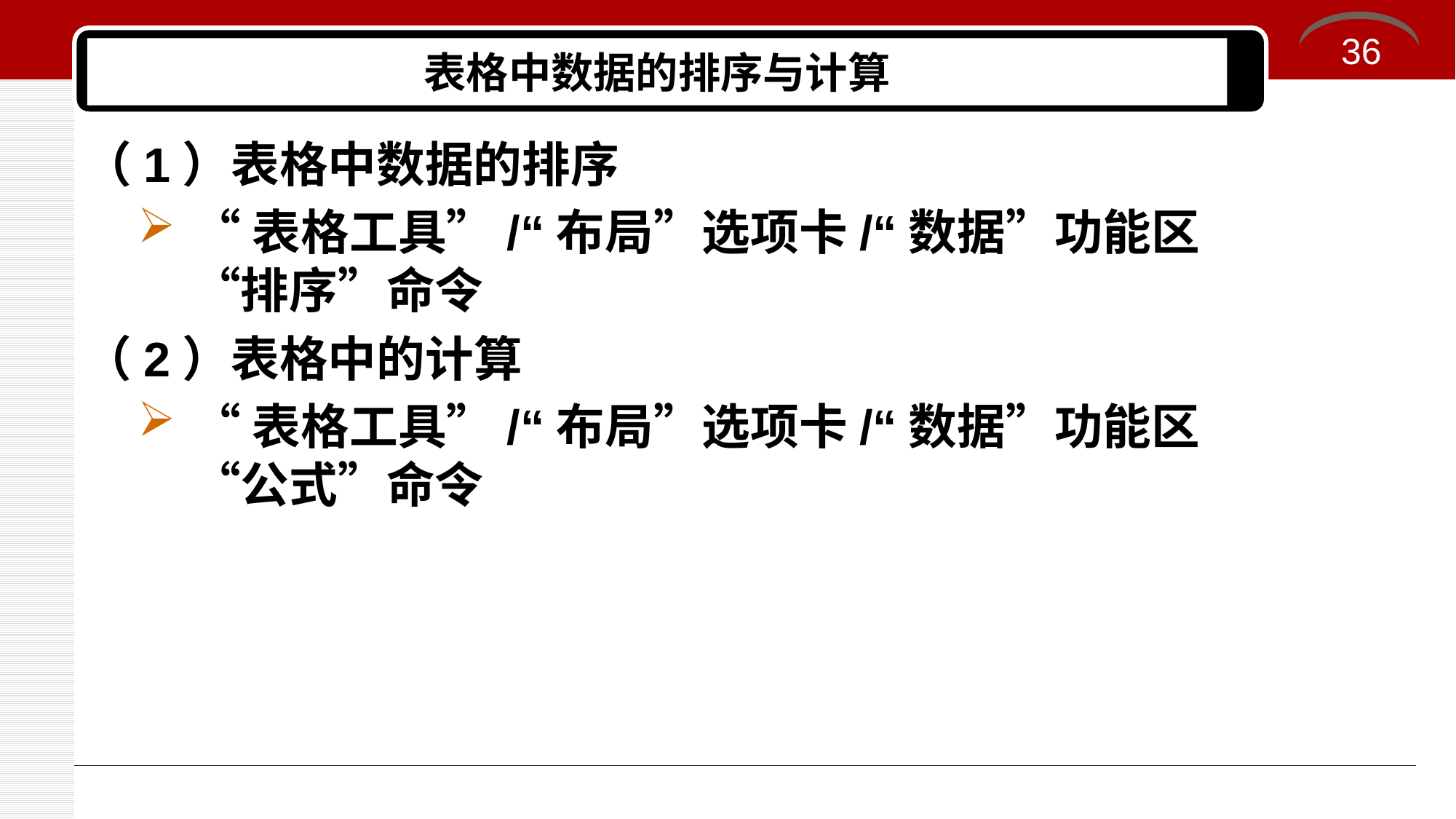

36
# 表格中数据的排序与计算
（1）表格中数据的排序
“表格工具”/“布局”选项卡/“数据”功能区“排序”命令
（2）表格中的计算
“表格工具”/“布局”选项卡/“数据”功能区“公式”命令